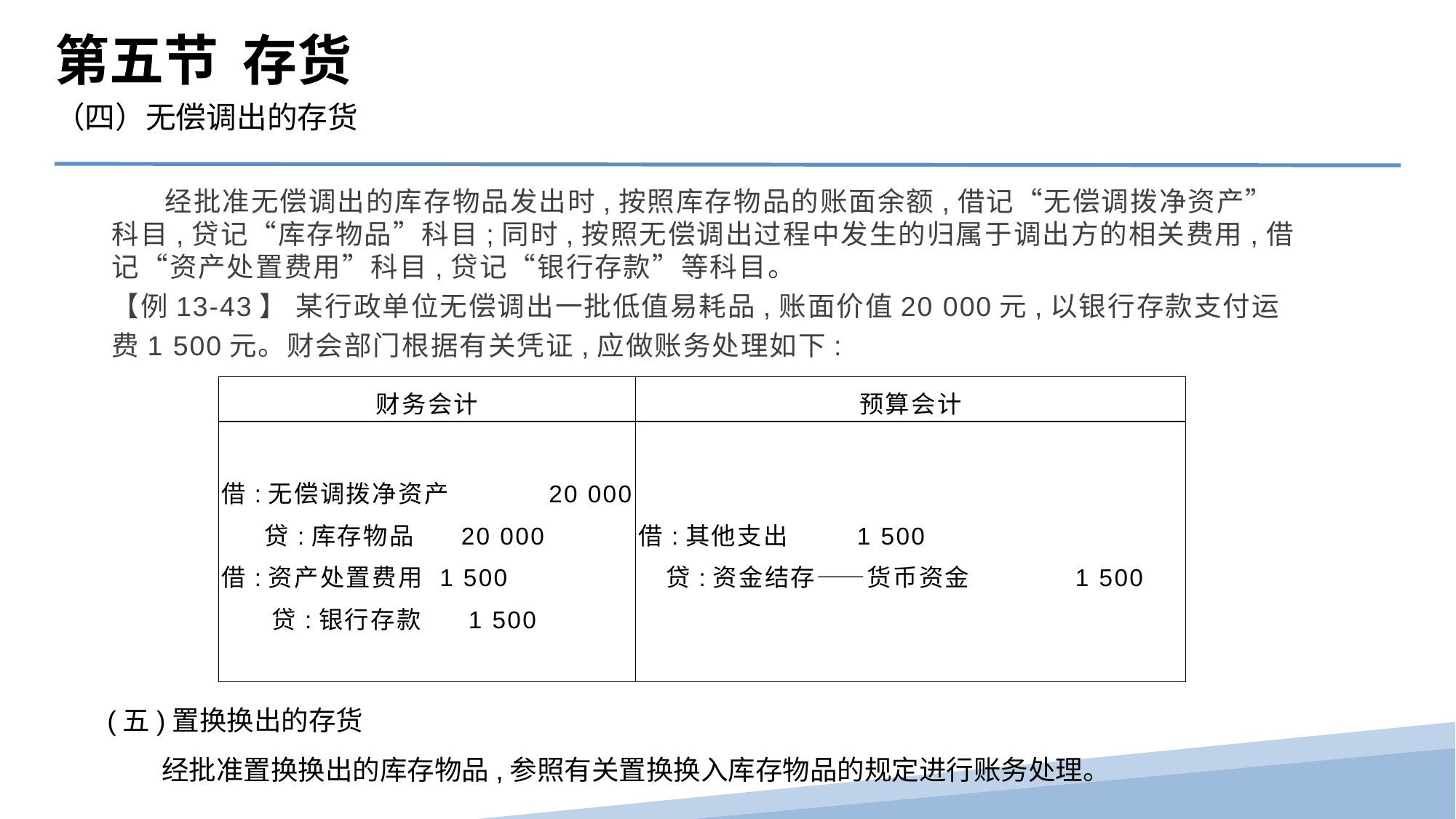

第五节  存货
（四）无偿调出的存货
      经批准无偿调出的库存物品发出时,按照库存物品的账面余额,借记“无偿调拨净资产”科目,贷记“库存物品”科目;同时,按照无偿调出过程中发生的归属于调出方的相关费用,借记“资产处置费用”科目,贷记“银行存款”等科目。
【例13-43】 某行政单位无偿调出一批低值易耗品,账面价值20 000元,以银行存款支付运费1 500元。财会部门根据有关凭证,应做账务处理如下:
| 财务会计 | 预算会计 |
| --- | --- |
| 借:无偿调拨净资产 20 000 贷:库存物品 20 000 借:资产处置费用 1 500 贷:银行存款 1 500 | 借:其他支出 1 500 贷:资金结存——货币资金 1 500 |
(五)置换换出的存货
　　经批准置换换出的库存物品,参照有关置换换入库存物品的规定进行账务处理。